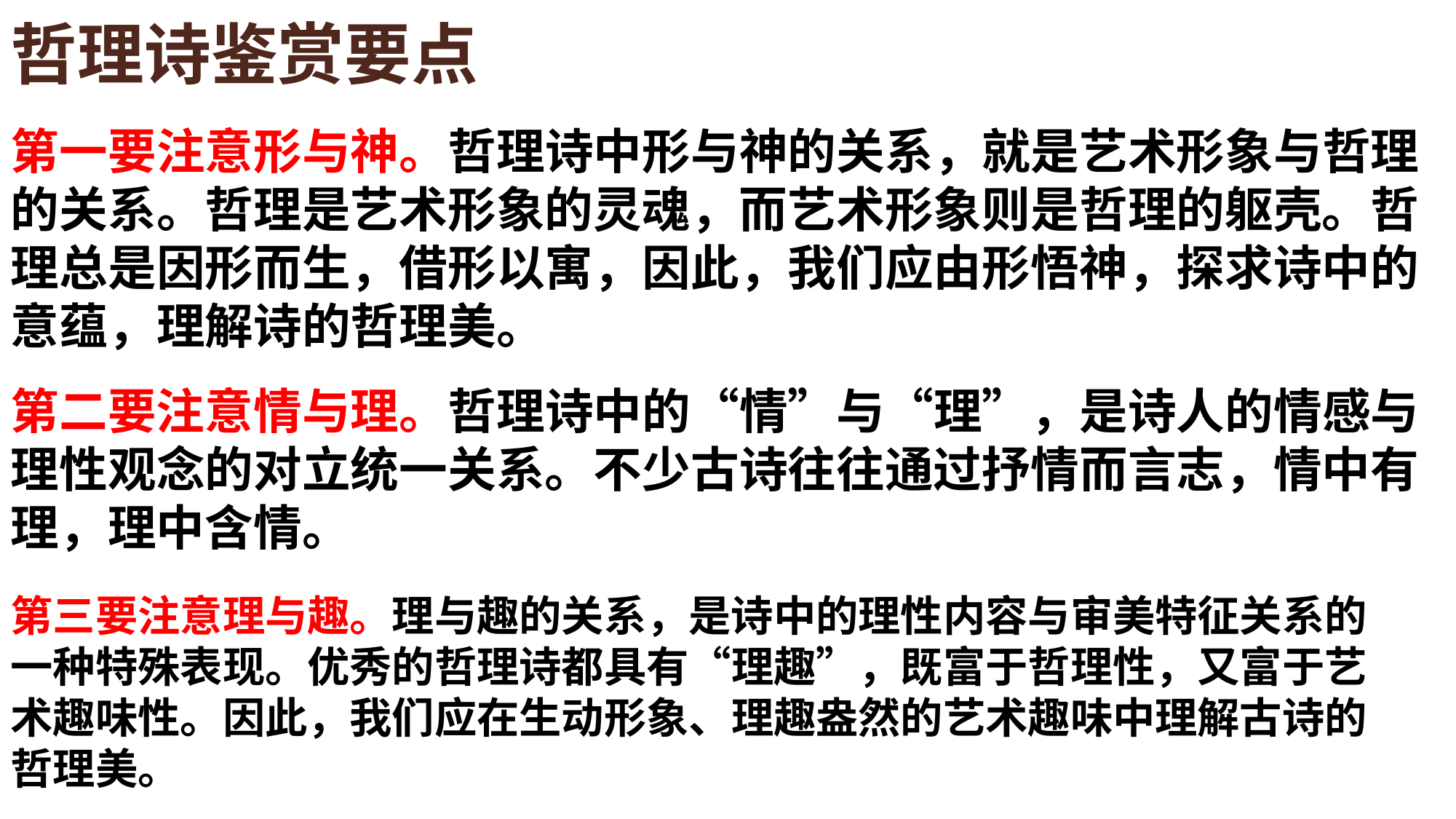

哲理诗鉴赏要点
第一要注意形与神。哲理诗中形与神的关系，就是艺术形象与哲理的关系。哲理是艺术形象的灵魂，而艺术形象则是哲理的躯壳。哲理总是因形而生，借形以寓，因此，我们应由形悟神，探求诗中的意蕴，理解诗的哲理美。
第二要注意情与理。哲理诗中的“情”与“理”，是诗人的情感与理性观念的对立统一关系。不少古诗往往通过抒情而言志，情中有理，理中含情。
第三要注意理与趣。理与趣的关系，是诗中的理性内容与审美特征关系的一种特殊表现。优秀的哲理诗都具有“理趣”，既富于哲理性，又富于艺术趣味性。因此，我们应在生动形象、理趣盎然的艺术趣味中理解古诗的哲理美。